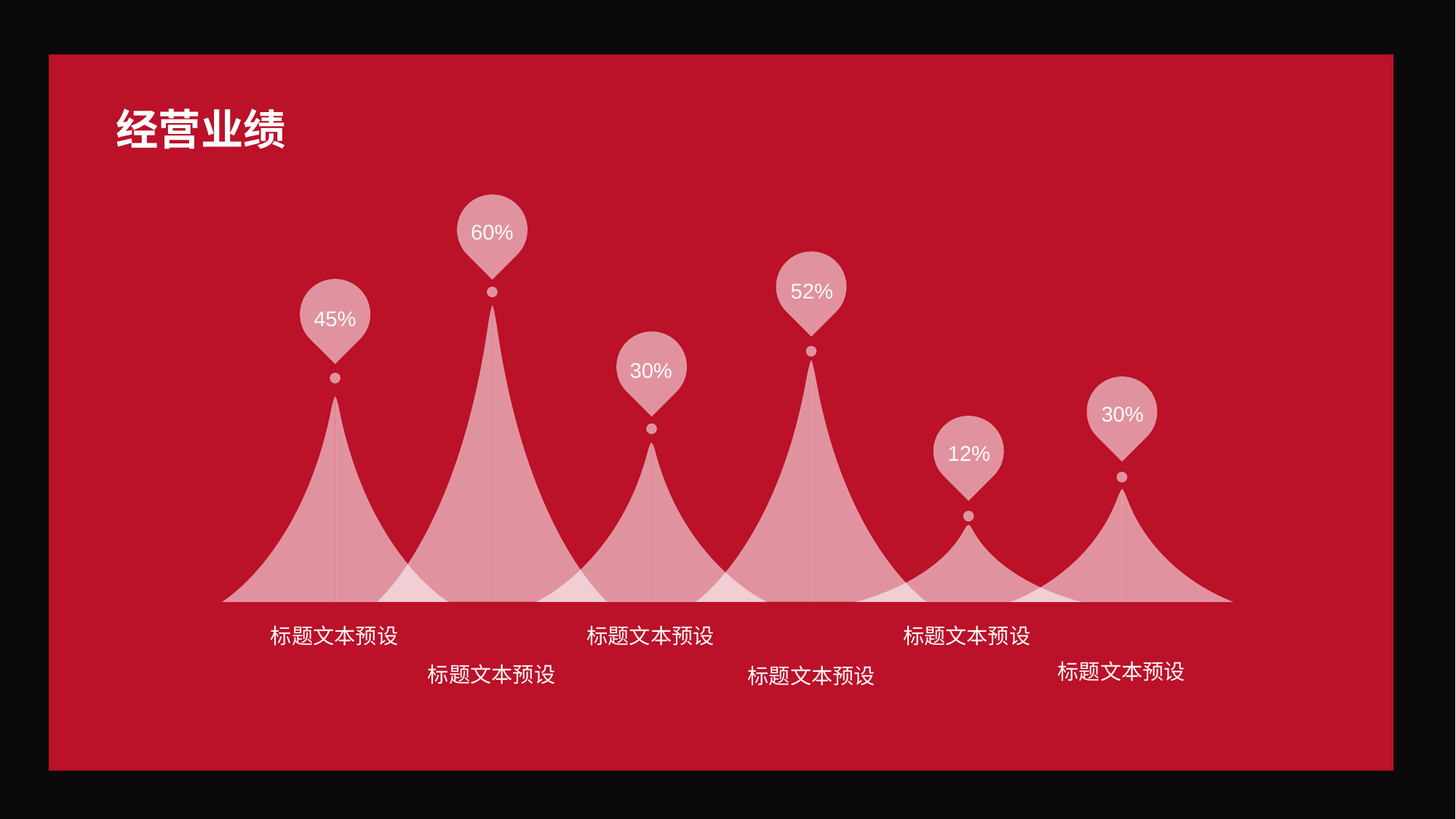

经营业绩

60%

52%

45%

30%

30%

12%

标题文本预设
标题文本预设
标题文本预设
标题文本预设
标题文本预设
标题文本预设